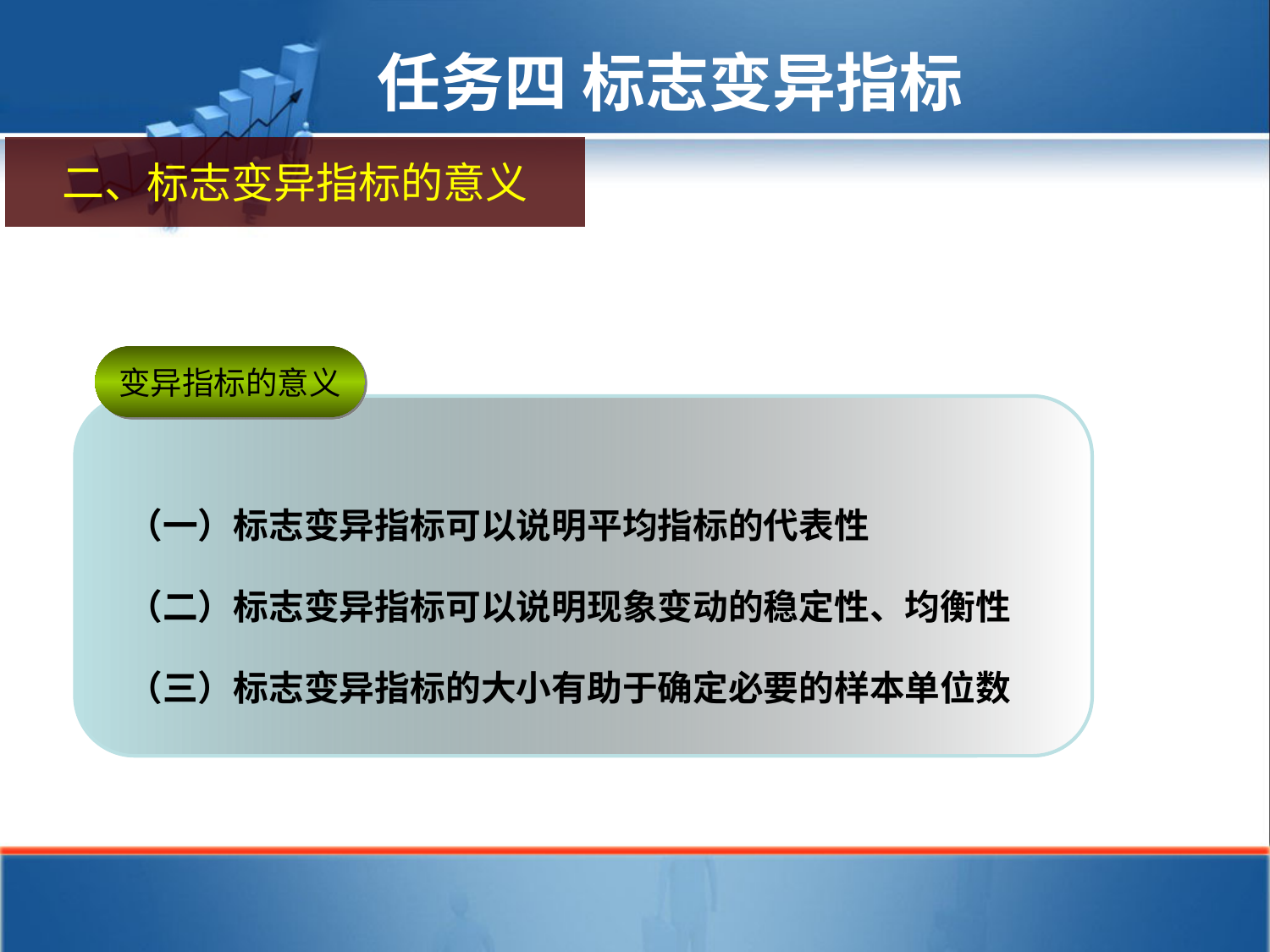

任务四 标志变异指标
二、标志变异指标的意义
变异指标的意义

（一）标志变异指标可以说明平均指标的代表性
（二）标志变异指标可以说明现象变动的稳定性、均衡性
（三）标志变异指标的大小有助于确定必要的样本单位数